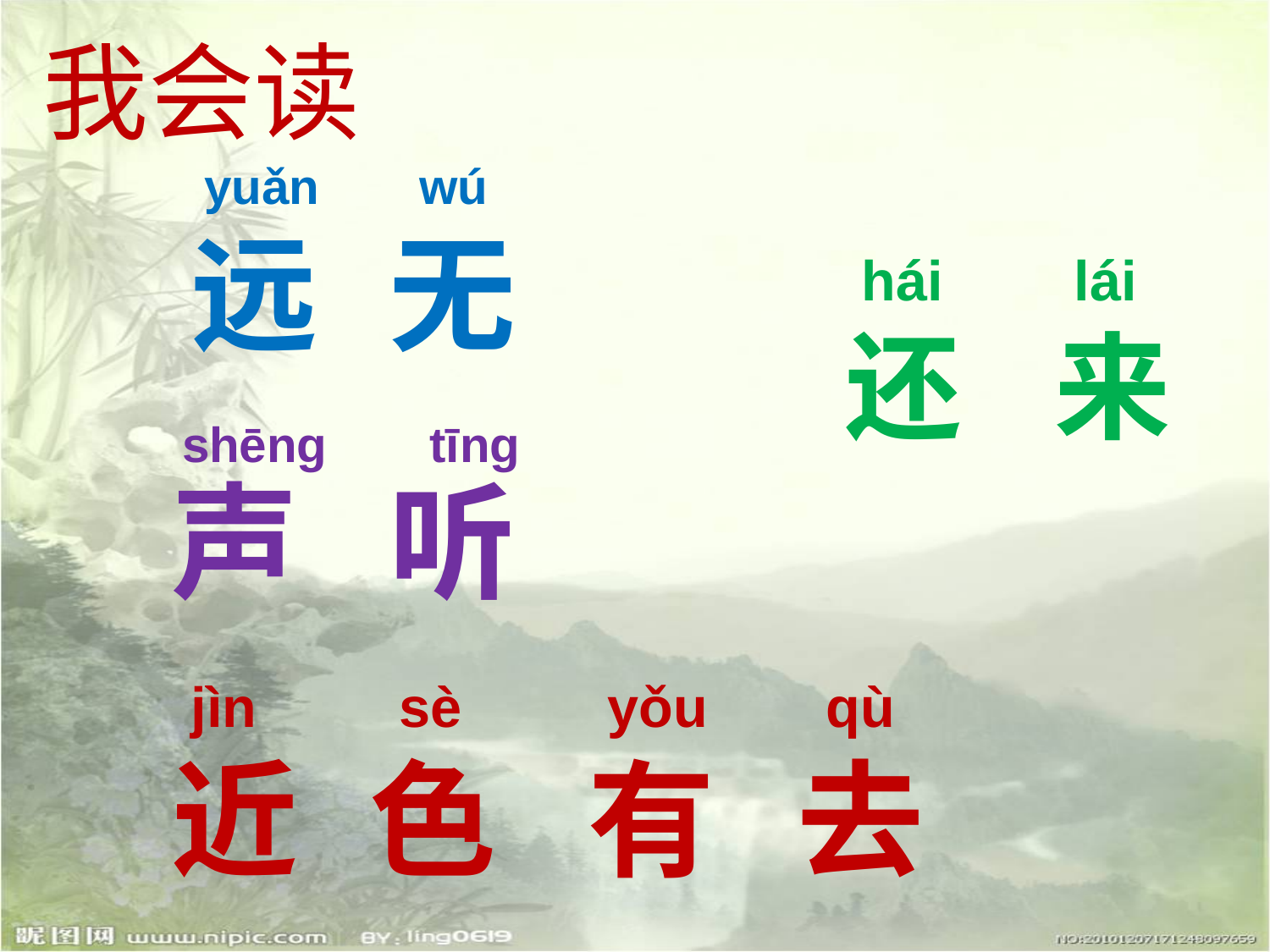

我会读
yuǎn
wú
远
无
 hái
lái
还
来
shēng
tīng
声
听
jìn
sè
yǒu
qù
近
色
有
去